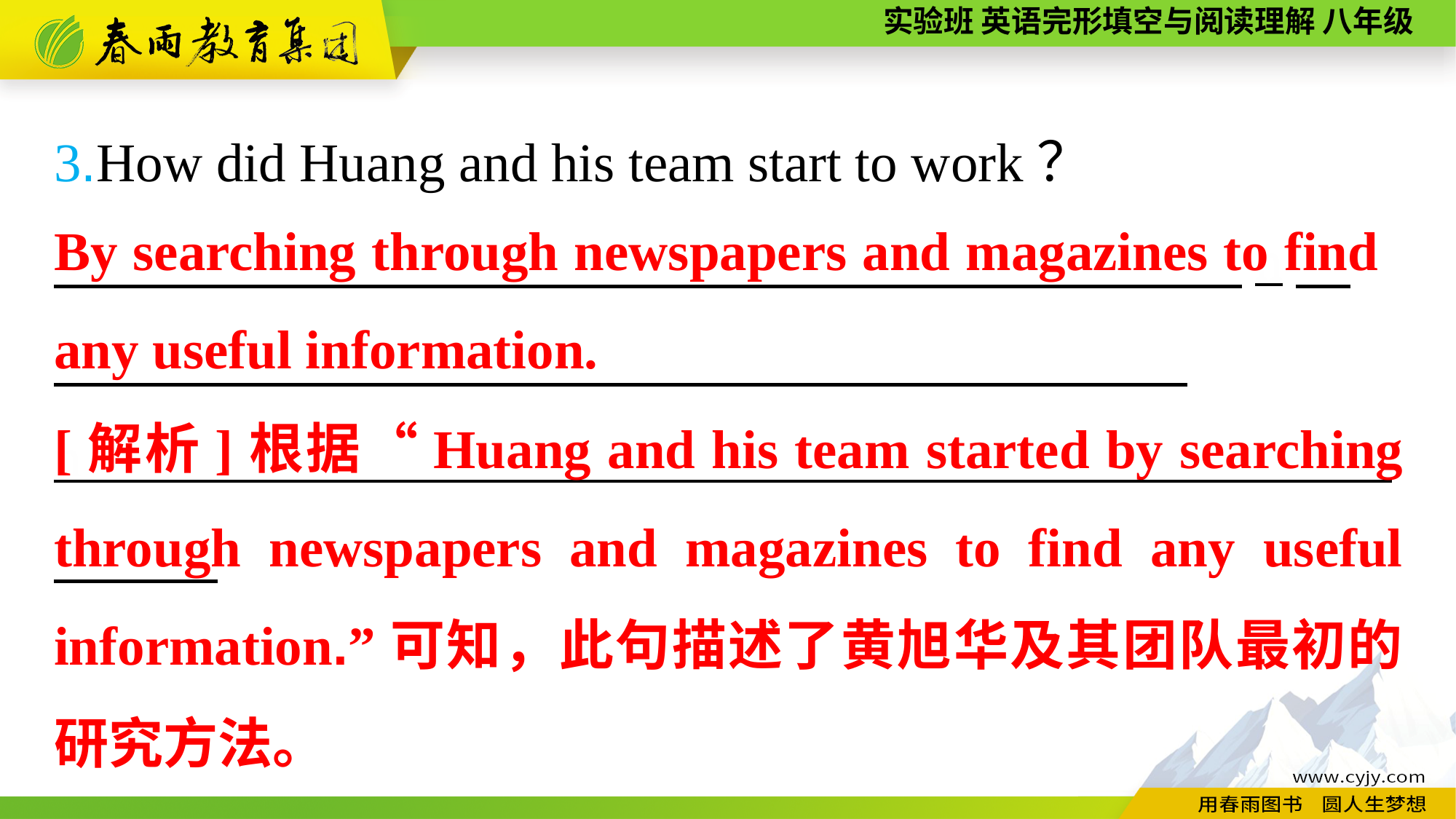

3.How did Huang and his team start to work？
　　　                                                                                    n　　　                                                                                     n________________________________________________
By searching through newspapers and magazines to find any useful information.
[解析]根据“Huang and his team started by searching through newspapers and magazines to find any useful information.”可知，此句描述了黄旭华及其团队最初的研究方法。